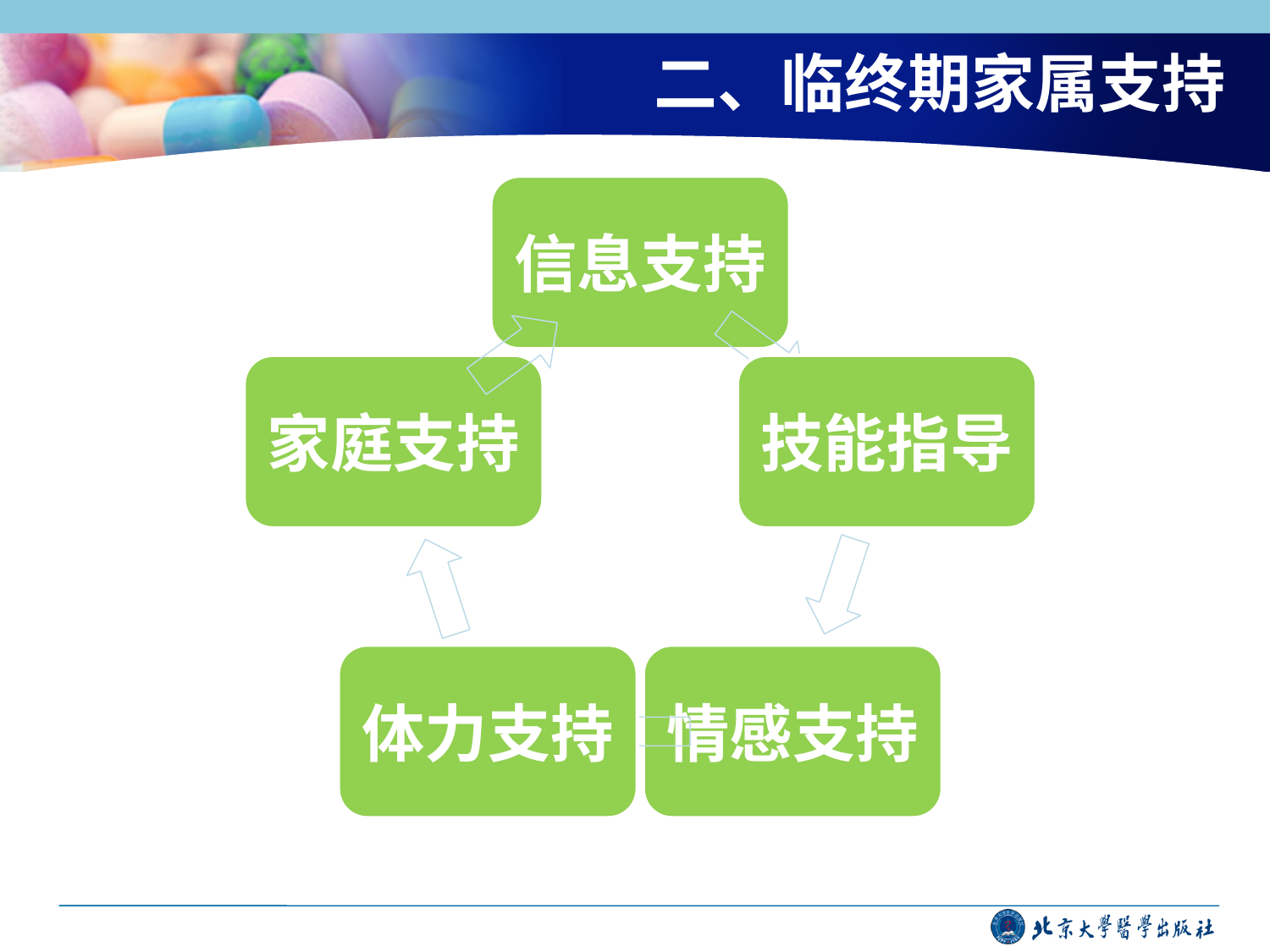

# 二、临终期家属支持
信息支持
技能指导
情感支持
体力支持
家庭支持